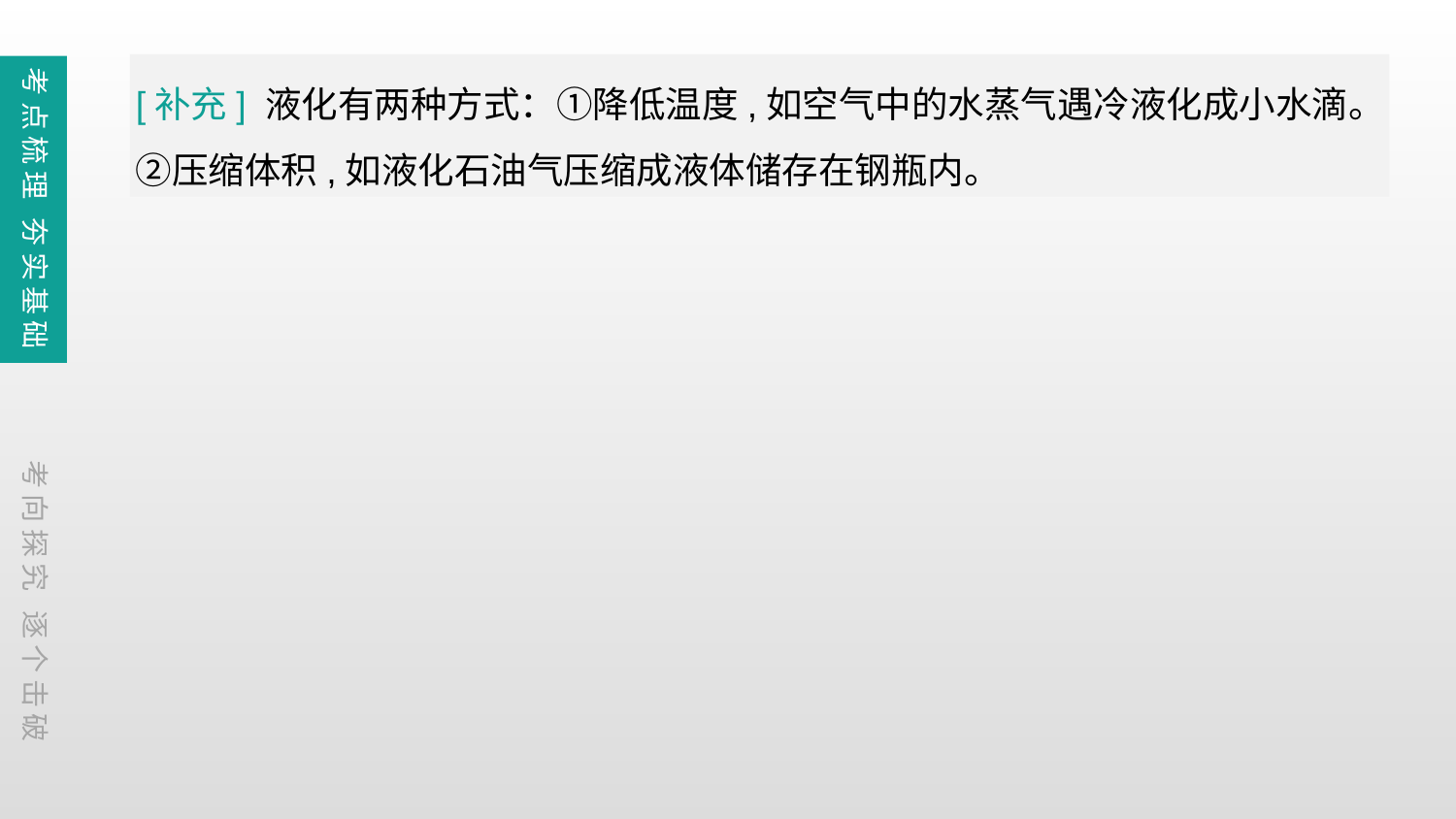

[补充] 液化有两种方式：①降低温度,如空气中的水蒸气遇冷液化成小水滴。②压缩体积,如液化石油气压缩成液体储存在钢瓶内。

考点梳理 夯实基础
考向探究 逐个击破